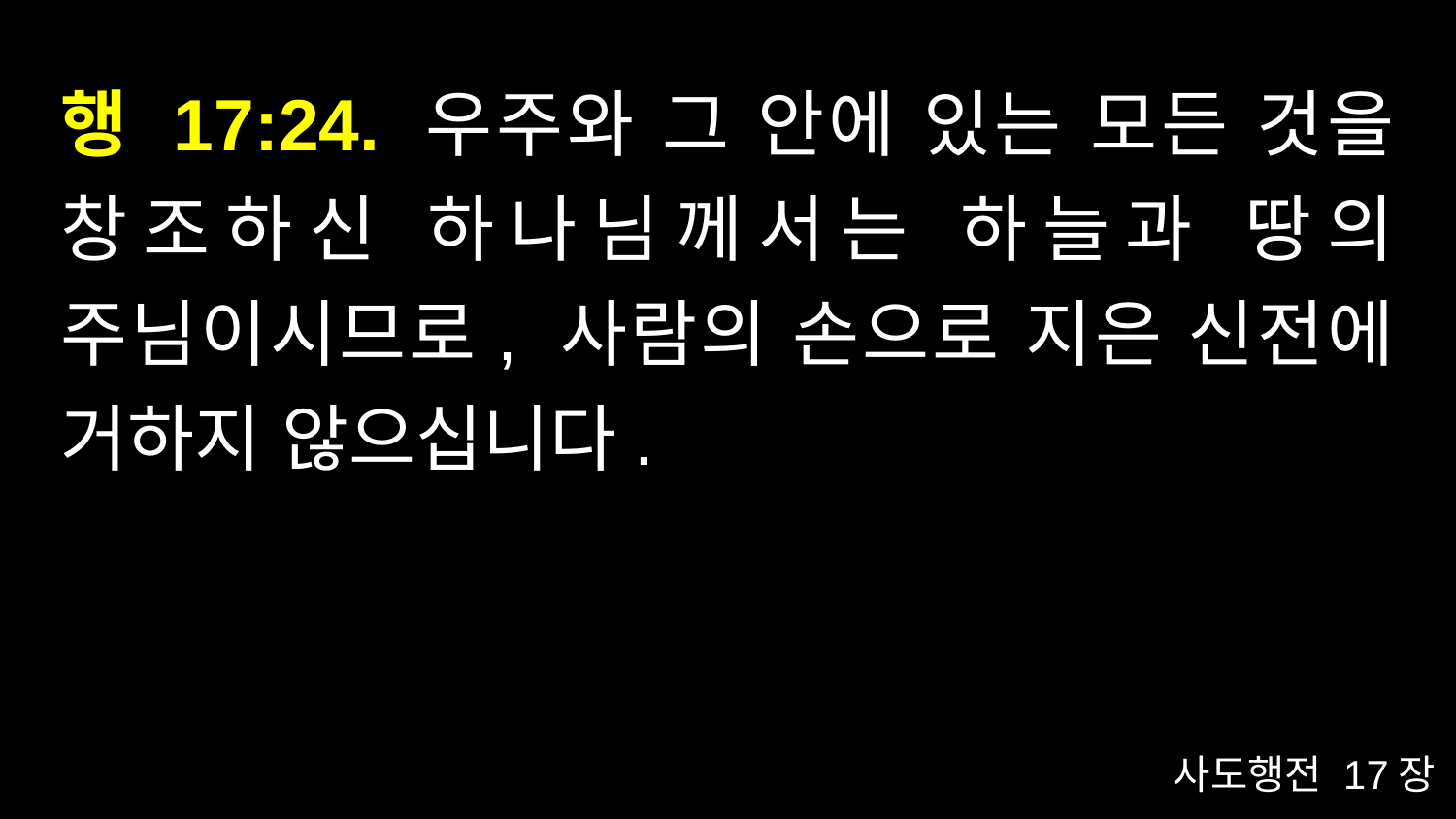

# 행 17:24. 우주와 그 안에 있는 모든 것을 창조하신 하나님께서는 하늘과 땅의 주님이시므로, 사람의 손으로 지은 신전에 거하지 않으십니다.
사도행전 17장